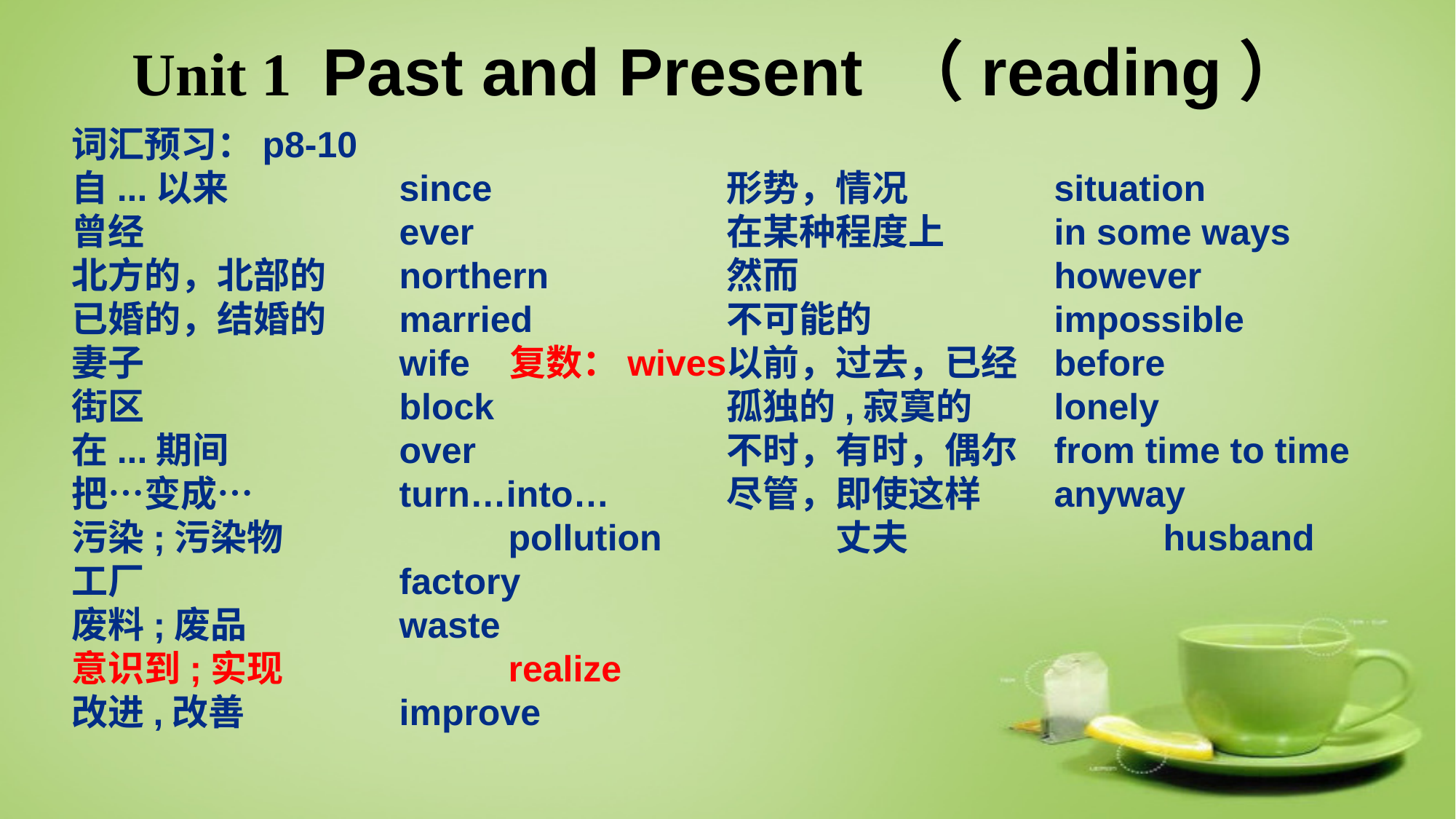

Unit 1  Past and Present （reading）
词汇预习：p8-10
自...以来  		since			形势，情况		situation
曾经			ever			在某种程度上	in some ways
北方的，北部的 	northern		然而			however
已婚的，结婚的 	married		不可能的		impossible
妻子     	 	wife   复数：wives	以前，过去，已经	before
街区  			block			孤独的,寂寞的	lonely
在...期间 		over			不时，有时，偶尔	from time to time
把…变成…  		turn…into…		尽管，即使这样	anyway
污染;污染物  		pollution		丈夫			husband
工厂  			factory
废料;废品  		waste
意识到;实现  		realize
改进,改善  		improve